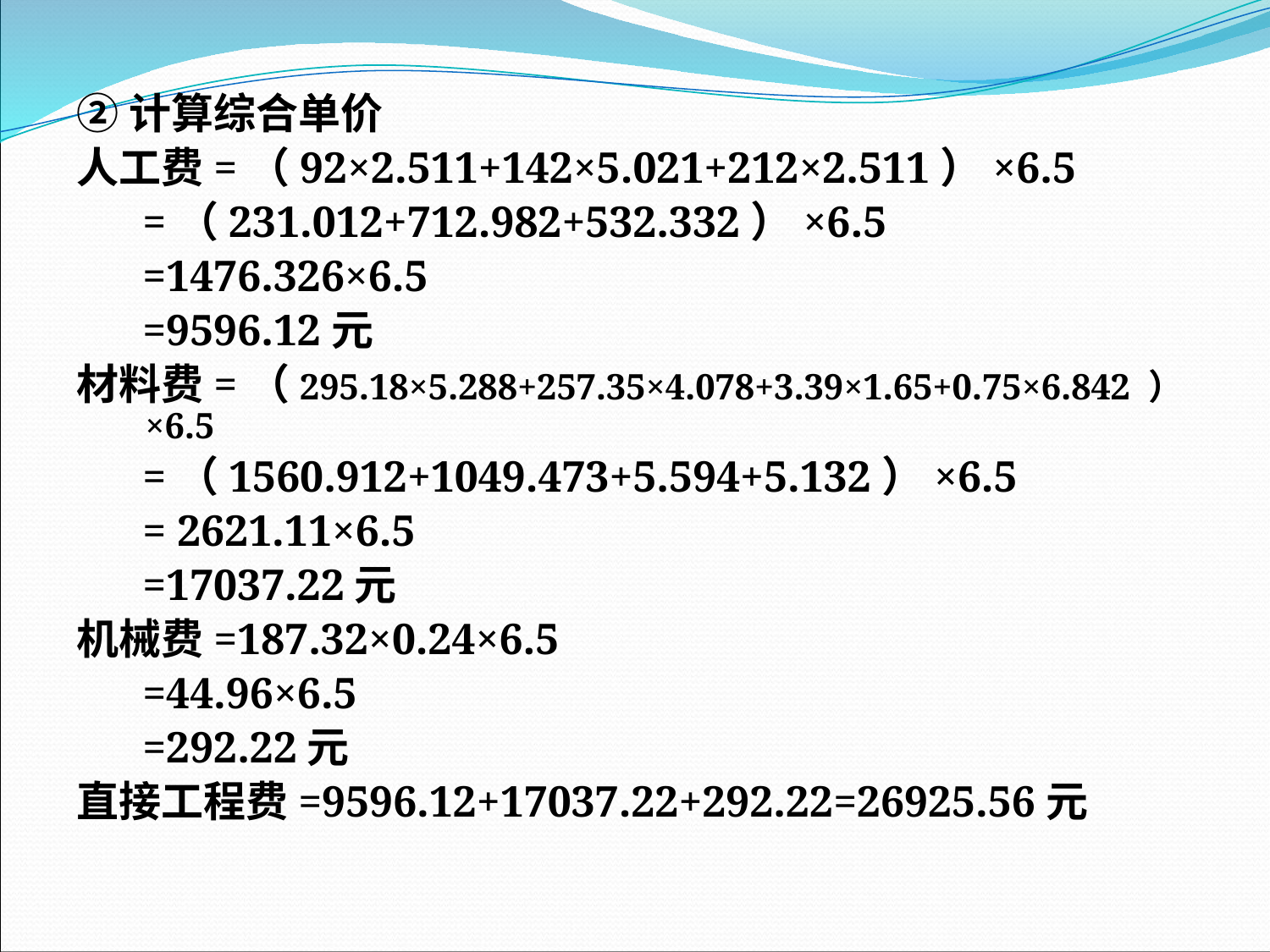

②计算综合单价
人工费=（92×2.511+142×5.021+212×2.511）×6.5
      =（231.012+712.982+532.332）×6.5
      =1476.326×6.5
      =9596.12元
材料费=（295.18×5.288+257.35×4.078+3.39×1.65+0.75×6.842 ）   ×6.5
      =（1560.912+1049.473+5.594+5.132）×6.5
      = 2621.11×6.5
      =17037.22元
机械费=187.32×0.24×6.5
      =44.96×6.5
      =292.22元
直接工程费=9596.12+17037.22+292.22=26925.56元